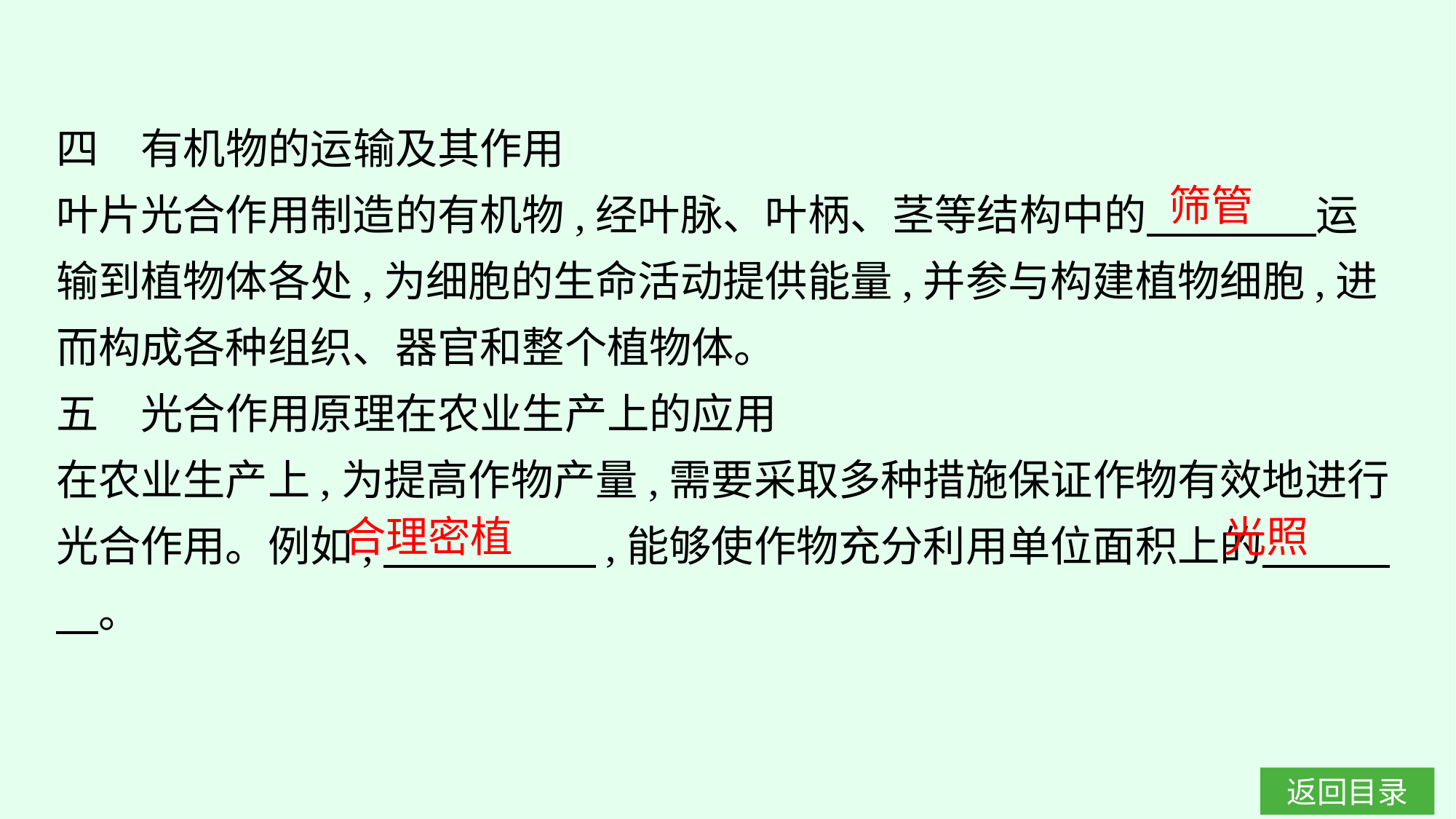

四　有机物的运输及其作用
叶片光合作用制造的有机物,经叶脉、叶柄、茎等结构中的　　　　运输到植物体各处,为细胞的生命活动提供能量,并参与构建植物细胞,进而构成各种组织、器官和整个植物体。
五　光合作用原理在农业生产上的应用
在农业生产上,为提高作物产量,需要采取多种措施保证作物有效地进行光合作用。例如,　　　　　,能够使作物充分利用单位面积上的　　　　。
筛管
合理密植
光照